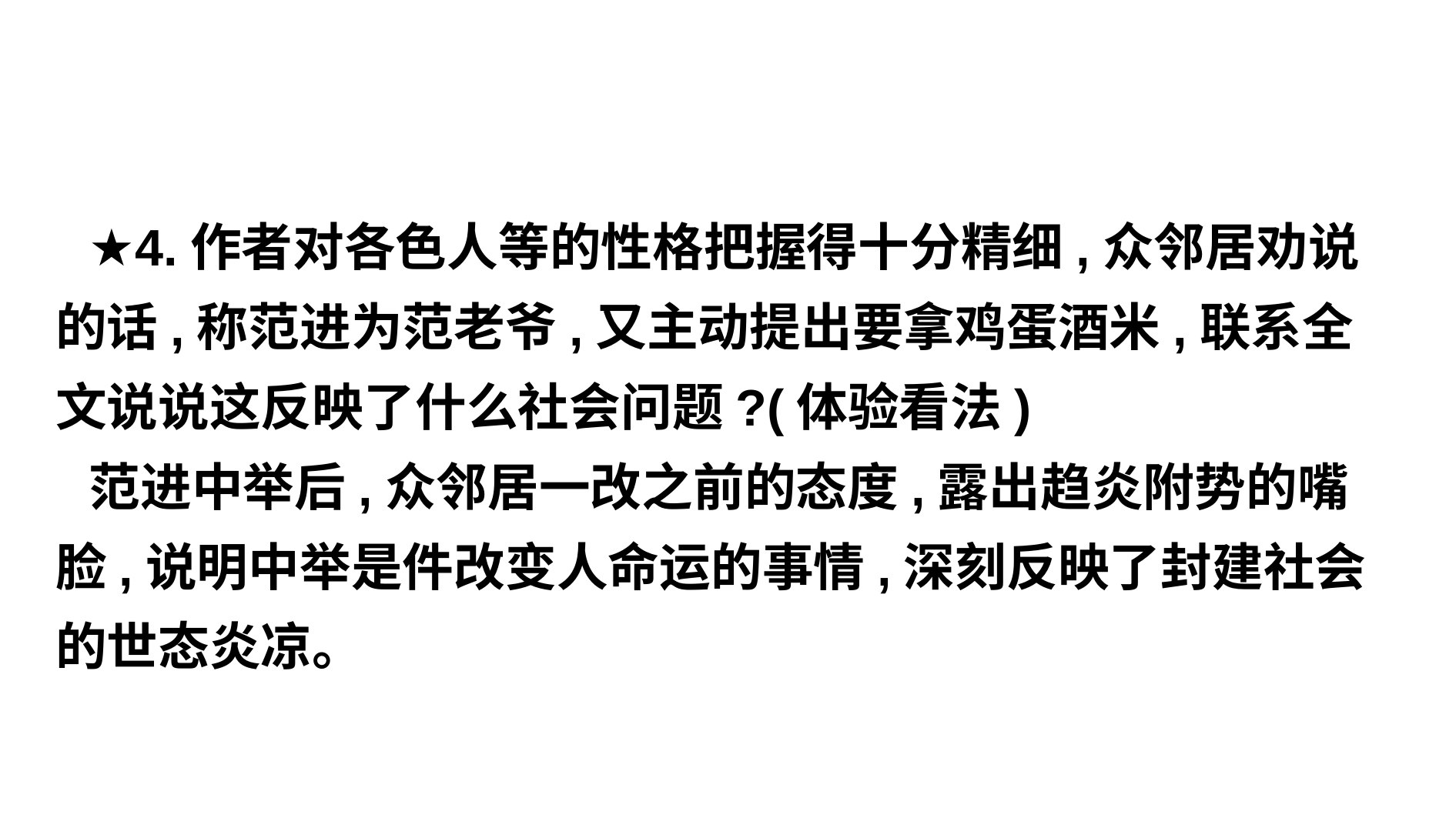

★4.作者对各色人等的性格把握得十分精细,众邻居劝说的话,称范进为范老爷,又主动提出要拿鸡蛋酒米,联系全文说说这反映了什么社会问题?(体验看法)
范进中举后,众邻居一改之前的态度,露出趋炎附势的嘴脸,说明中举是件改变人命运的事情,深刻反映了封建社会的世态炎凉。